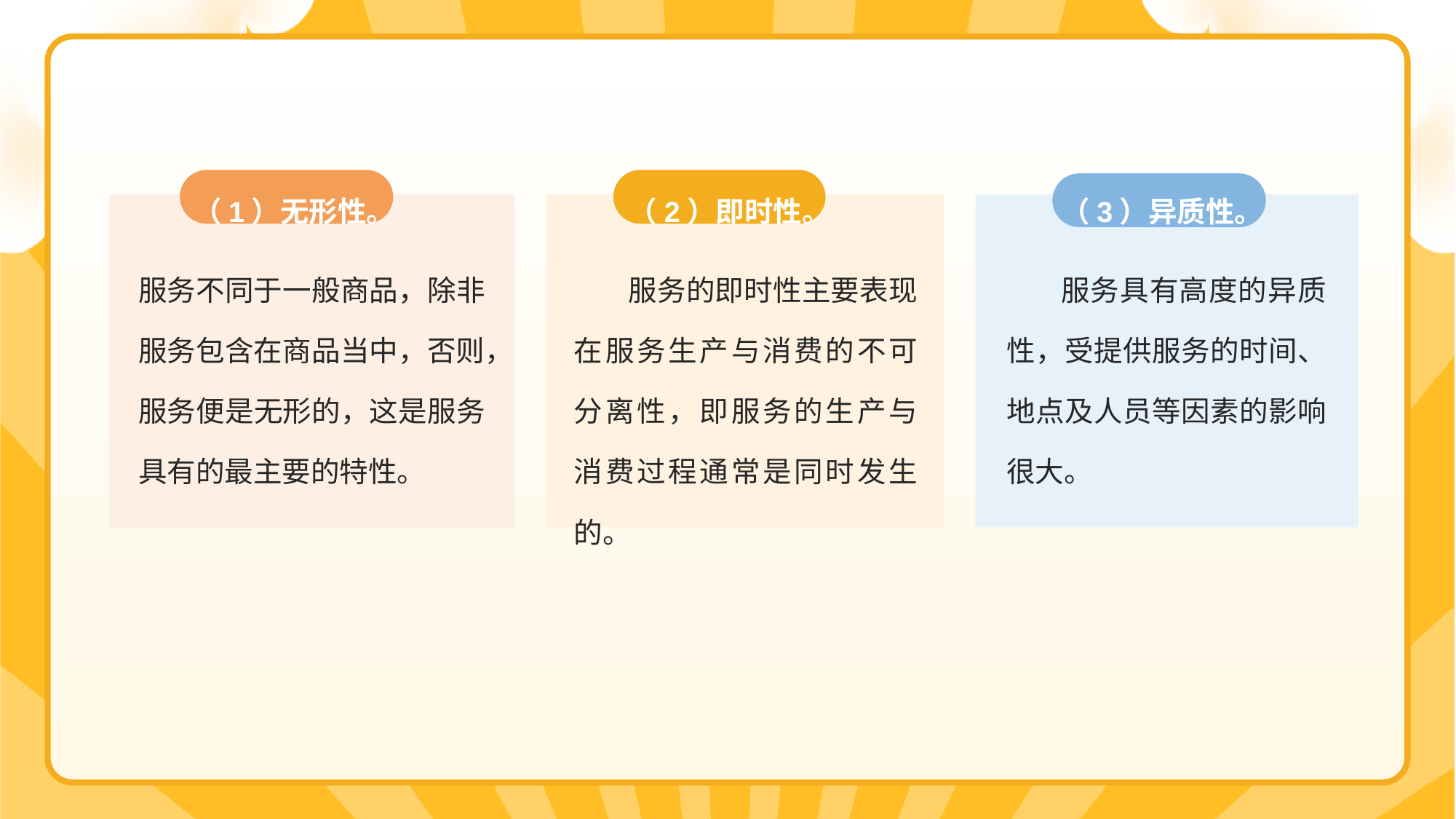

（1）无形性。
服务不同于一般商品，除非服务包含在商品当中，否则，服务便是无形的，这是服务具有的最主要的特性。
（2）即时性。
服务的即时性主要表现在服务生产与消费的不可分离性，即服务的生产与消费过程通常是同时发生的。
（3）异质性。
服务具有高度的异质性，受提供服务的时间、地点及人员等因素的影响很大。